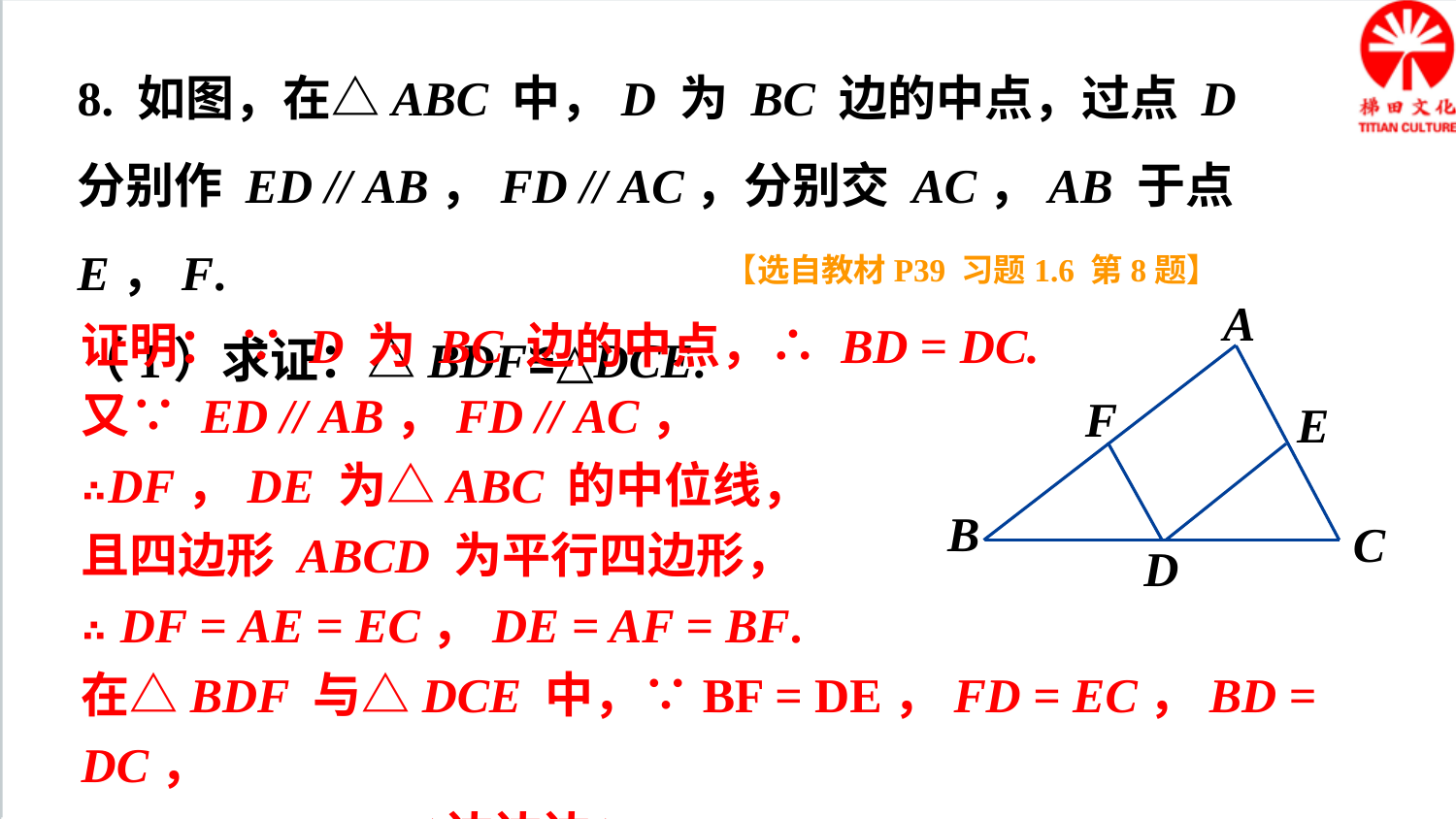

8. 如图，在△ABC 中，D 为 BC 边的中点，过点 D 分别作 ED // AB，FD // AC，分别交 AC，AB 于点 E，F.
（1）求证：△BDF≌△DCE.
【选自教材P39 习题1.6 第8题】
A
F
E
B
C
D
证明： ∵ D 为 BC 边的中点，∴ BD = DC.
又∵ ED // AB，FD // AC，
∴DF，DE 为△ABC 的中位线，
且四边形 ABCD 为平行四边形，
∴ DF = AE = EC，DE = AF = BF.
在△BDF 与△DCE 中，∵BF = DE，FD = EC，BD = DC，
∴△BDF≌△DCE(边边边).